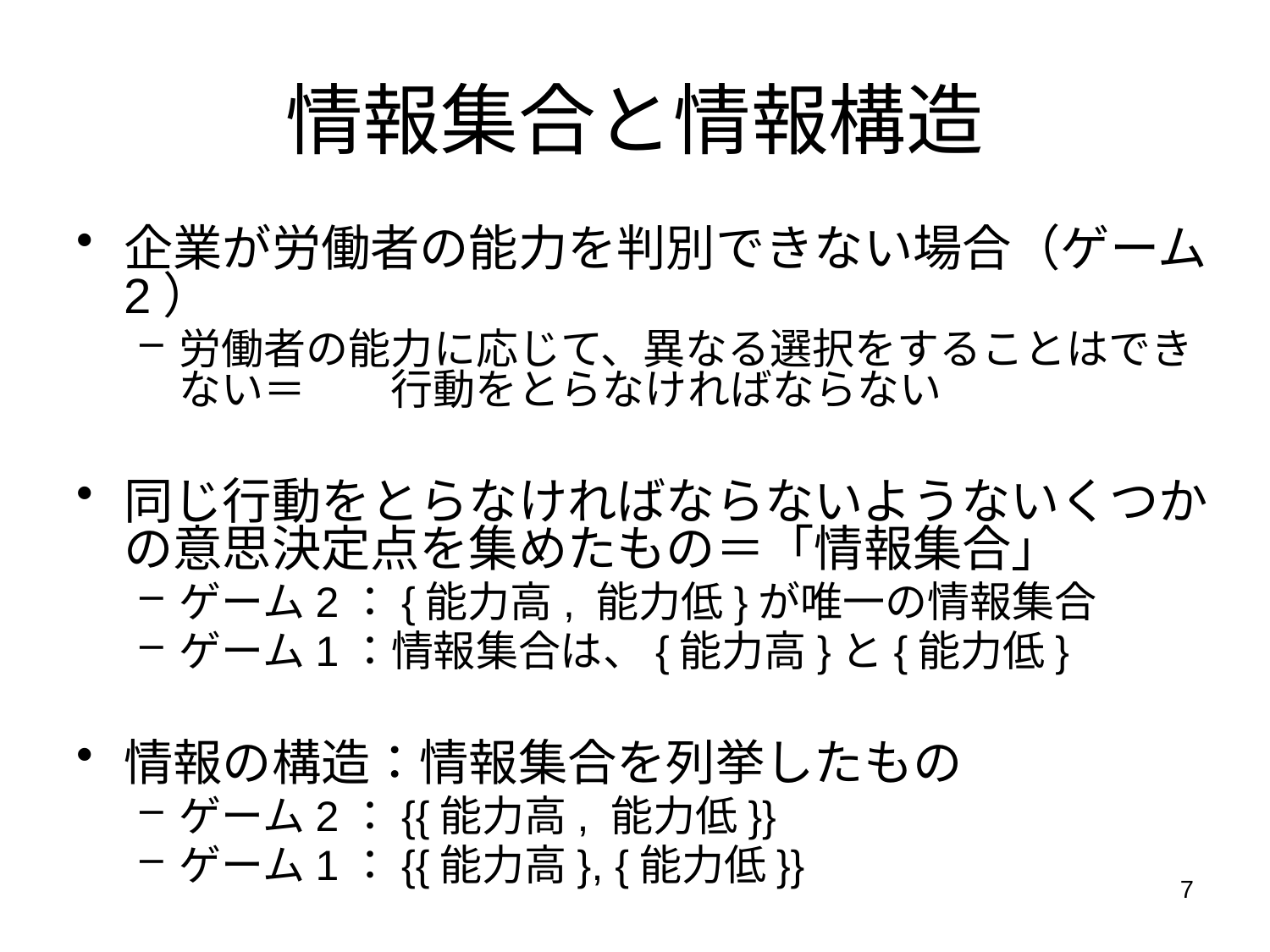

# 情報集合と情報構造
企業が労働者の能力を判別できない場合（ゲーム2）
労働者の能力に応じて、異なる選択をすることはできない＝同じ行動をとらなければならない

同じ行動をとらなければならないようないくつかの意思決定点を集めたもの＝「情報集合」
ゲーム2：{能力高, 能力低}が唯一の情報集合
ゲーム1：情報集合は、{能力高}と{能力低}

情報の構造：情報集合を列挙したもの
ゲーム2：{{能力高, 能力低}}
ゲーム1：{{能力高}, {能力低}}
7